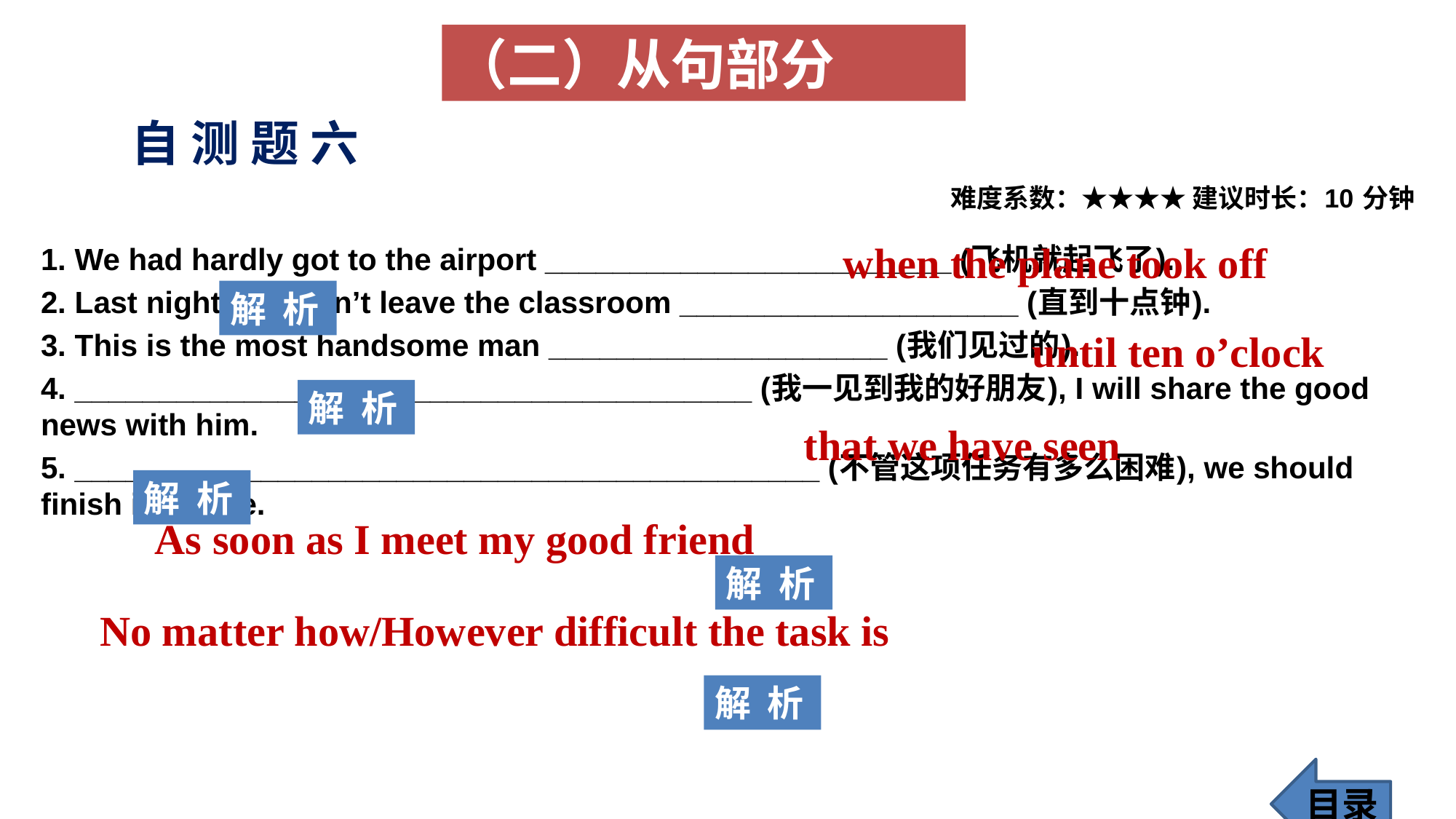

（二）从句部分
# 自 测 题 六
                                                   难度系数：★★★★ 建议时长：10 分钟

1. We had hardly got to the airport ________________________ (飞机就起飞了).
2. Last night, we didn’t leave the classroom ____________________ (直到十点钟).
3. This is the most handsome man ____________________ (我们见过的).
4. ________________________________________ (我一见到我的好朋友), I will share the good news with him.
5. ____________________________________________ (不管这项任务有多么困难), we should finish it in time.

when the plane took off
解  析
until ten o’clock
解  析
that we have seen
解  析
As soon as I meet my good friend
解  析
No matter how/However difficult the task is
解  析
67
目录